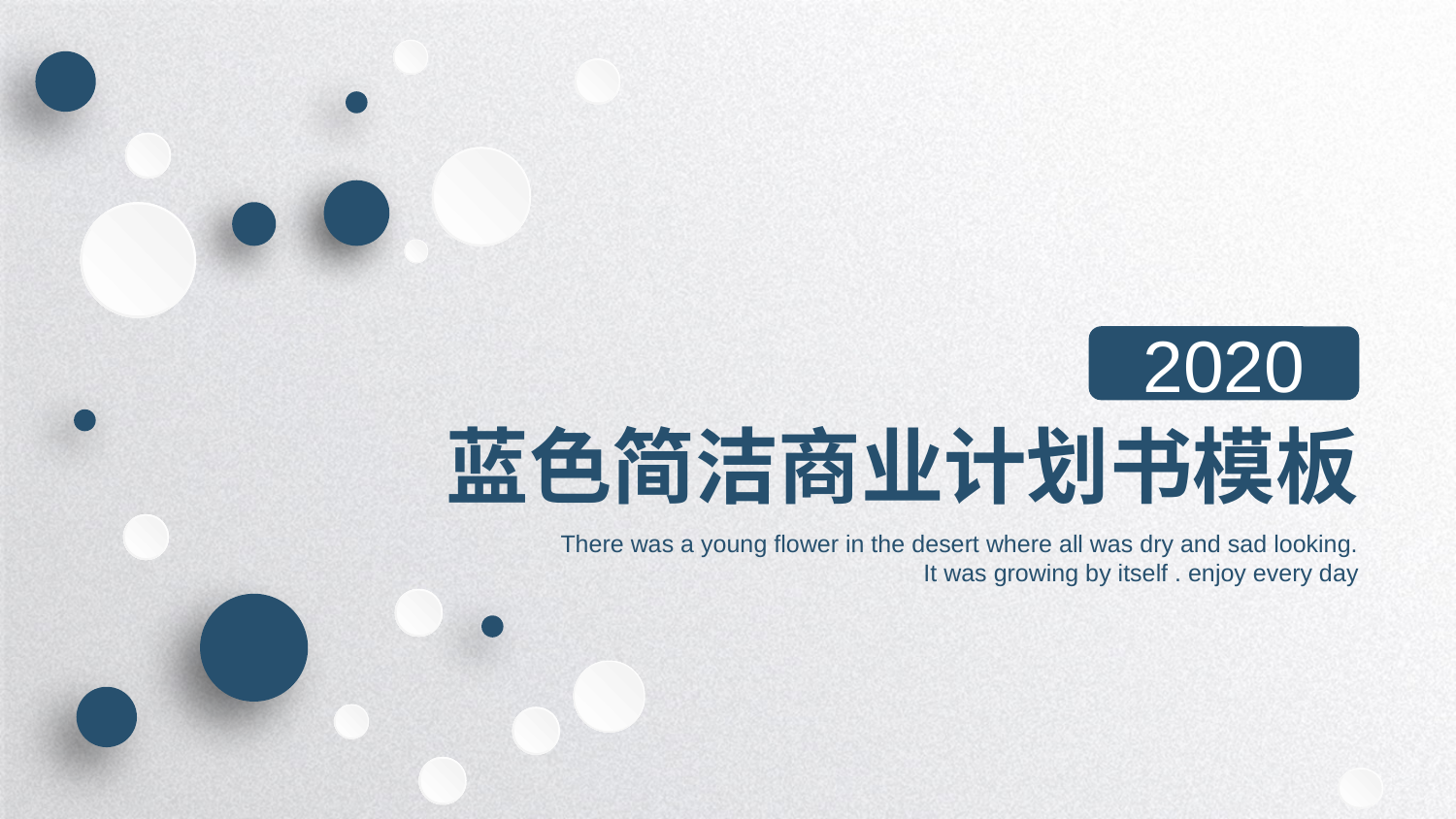

2020

蓝色简洁商业计划书模板

There was a young flower in the desert where all was dry and sad looking.
 It was growing by itself . enjoy every day